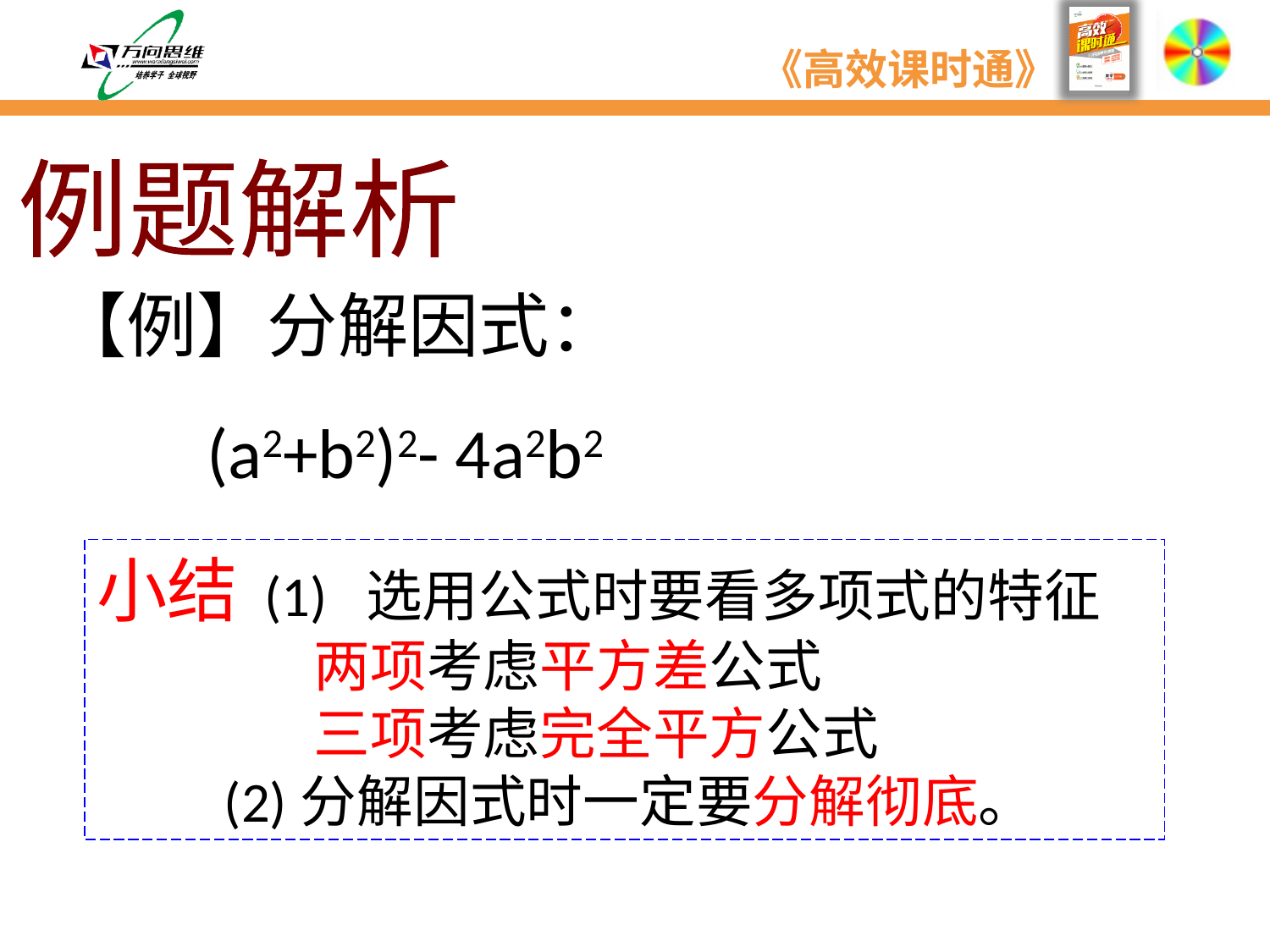

例题解析
【例】分解因式：
(a2+b2)2- 4a2b2
小结 (1)  选用公式时要看多项式的特征
                两项考虑平方差公式
                三项考虑完全平方公式
          (2)分解因式时一定要分解彻底。